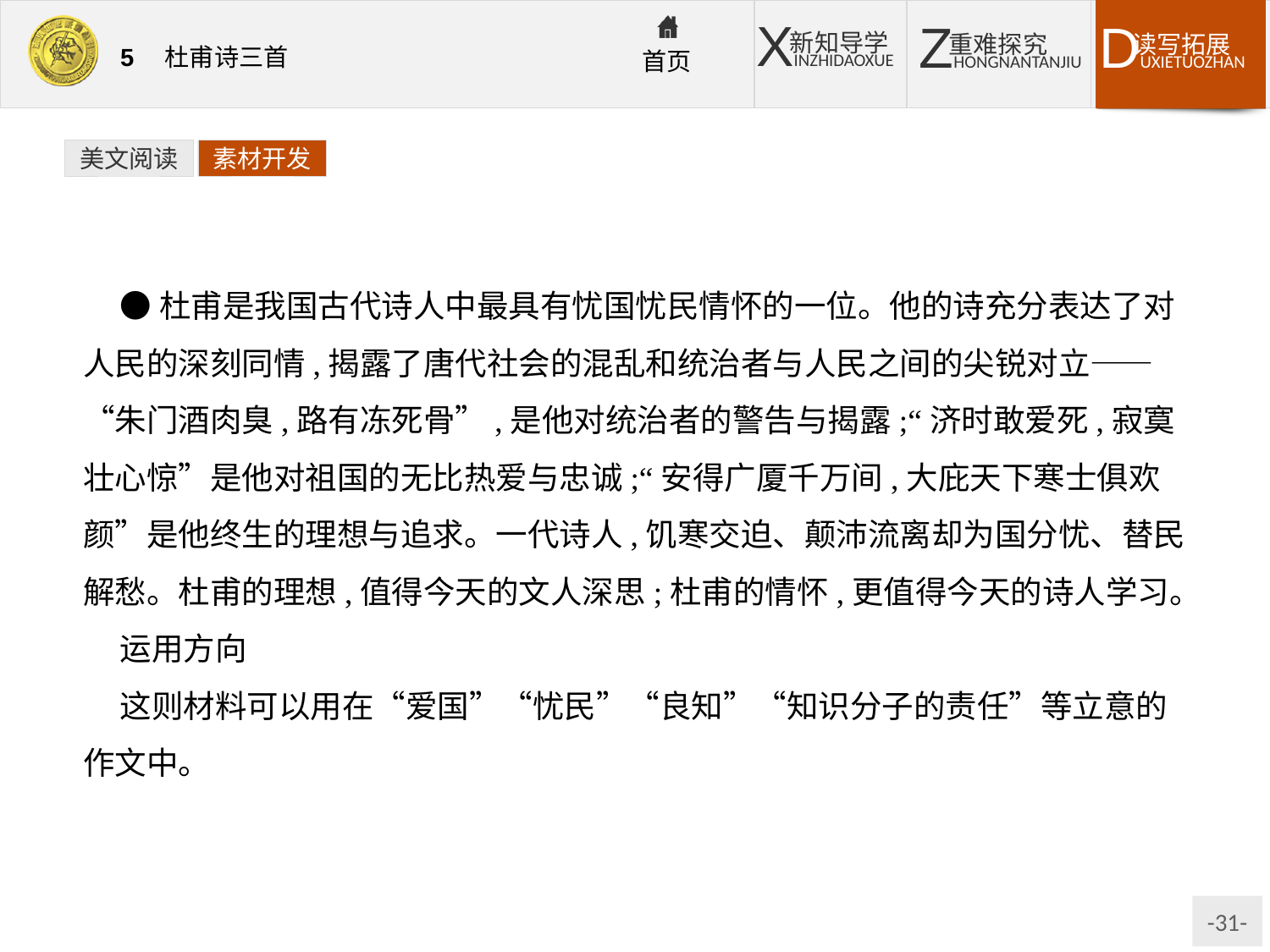

美文阅读
素材开发
●杜甫是我国古代诗人中最具有忧国忧民情怀的一位。他的诗充分表达了对人民的深刻同情,揭露了唐代社会的混乱和统治者与人民之间的尖锐对立——“朱门酒肉臭,路有冻死骨”,是他对统治者的警告与揭露;“济时敢爱死,寂寞壮心惊”是他对祖国的无比热爱与忠诚;“安得广厦千万间,大庇天下寒士俱欢颜”是他终生的理想与追求。一代诗人,饥寒交迫、颠沛流离却为国分忧、替民解愁。杜甫的理想,值得今天的文人深思;杜甫的情怀,更值得今天的诗人学习。
运用方向
这则材料可以用在“爱国”“忧民”“良知”“知识分子的责任”等立意的作文中。